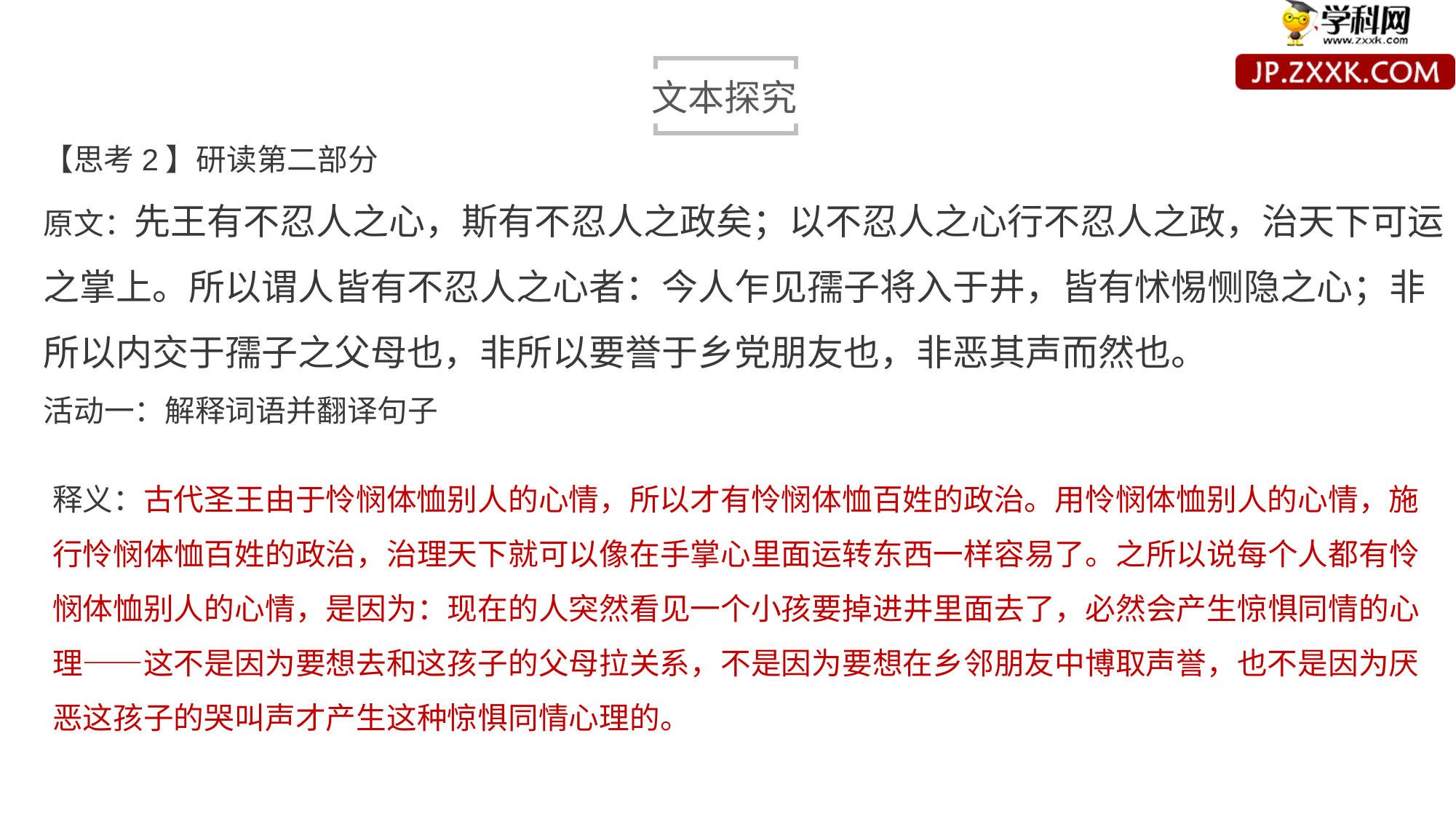

文本探究
【思考2】研读第二部分
原文：先王有不忍人之心，斯有不忍人之政矣；以不忍人之心行不忍人之政，治天下可运之掌上。所以谓人皆有不忍人之心者：今人乍见孺子将入于井，皆有怵惕恻隐之心；非所以内交于孺子之父母也，非所以要誉于乡党朋友也，非恶其声而然也。
活动一：解释词语并翻译句子
释义：古代圣王由于怜悯体恤别人的心情，所以才有怜悯体恤百姓的政治。用怜悯体恤别人的心情，施行怜悯体恤百姓的政治，治理天下就可以像在手掌心里面运转东西一样容易了。之所以说每个人都有怜悯体恤别人的心情，是因为：现在的人突然看见一个小孩要掉进井里面去了，必然会产生惊惧同情的心理——这不是因为要想去和这孩子的父母拉关系，不是因为要想在乡邻朋友中博取声誉，也不是因为厌恶这孩子的哭叫声才产生这种惊惧同情心理的。